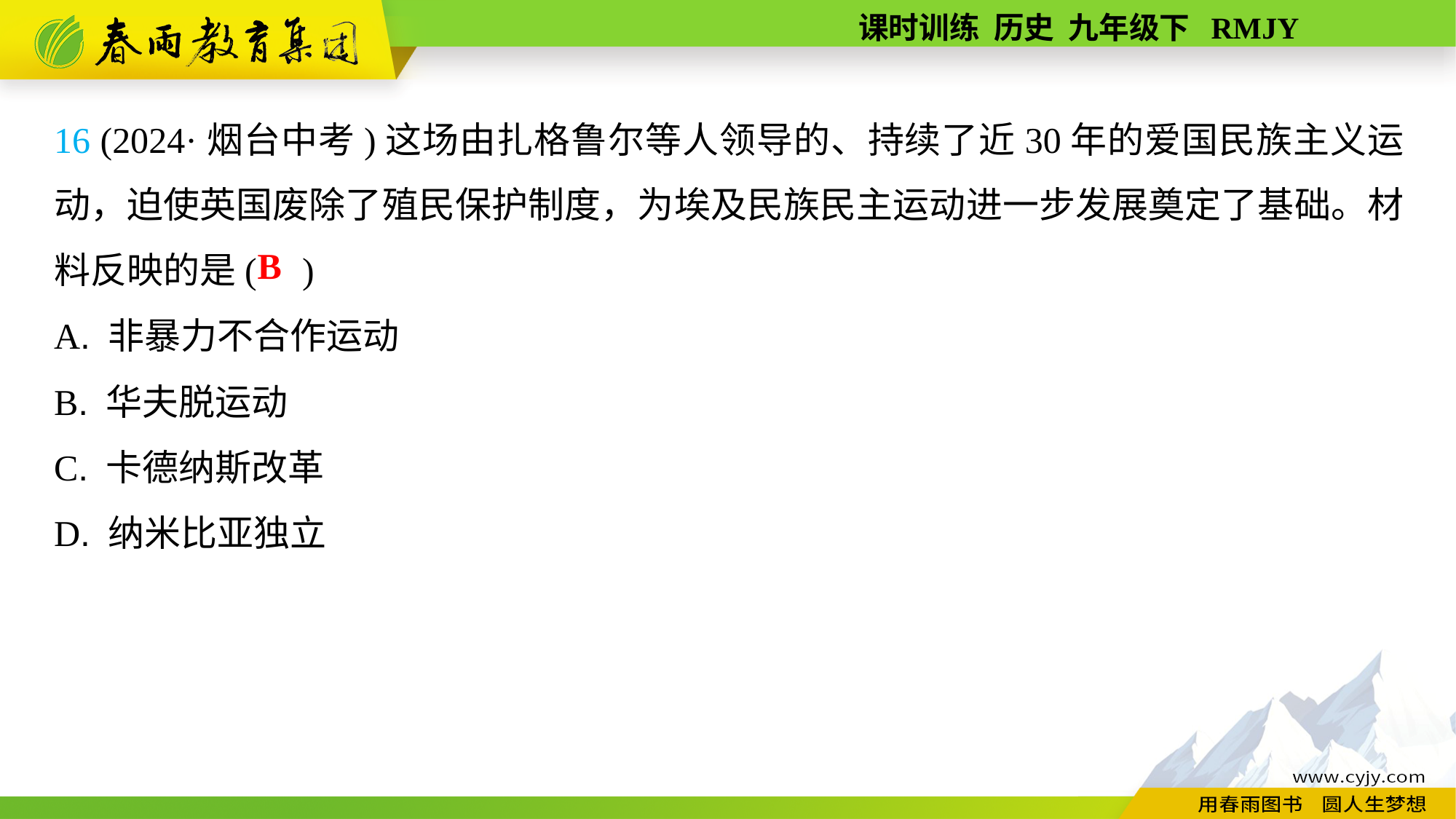

16 (2024·烟台中考)这场由扎格鲁尔等人领导的、持续了近30年的爱国民族主义运动，迫使英国废除了殖民保护制度，为埃及民族民主运动进一步发展奠定了基础。材料反映的是(     )
A. 非暴力不合作运动
B. 华夫脱运动
C. 卡德纳斯改革
D. 纳米比亚独立
B